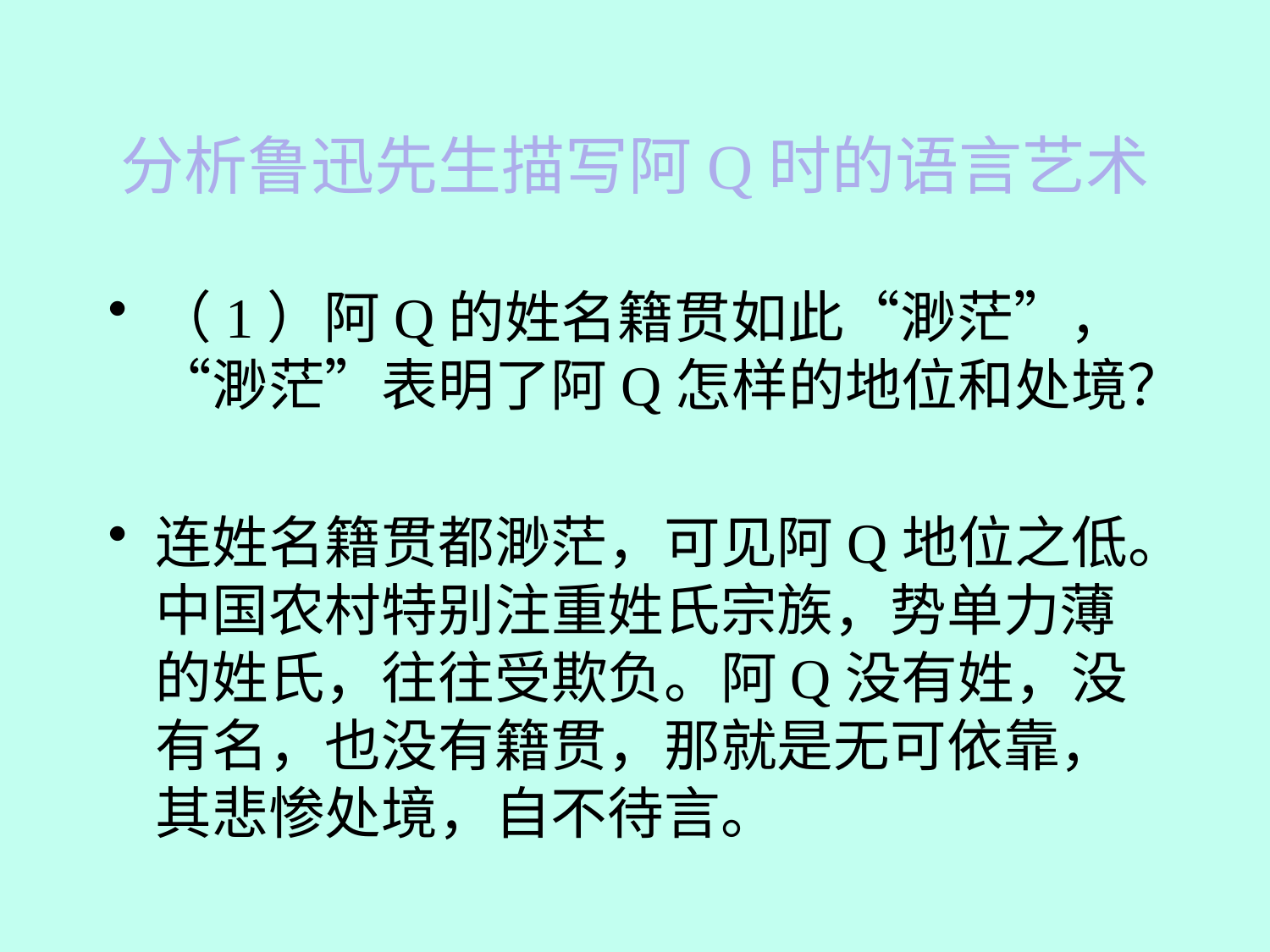

# 分析鲁迅先生描写阿Q时的语言艺术
（1）阿Q的姓名籍贯如此“渺茫”，“渺茫”表明了阿Q怎样的地位和处境？

连姓名籍贯都渺茫，可见阿Q地位之低。中国农村特别注重姓氏宗族，势单力薄的姓氏，往往受欺负。阿Q没有姓，没有名，也没有籍贯，那就是无可依靠，其悲惨处境，自不待言。